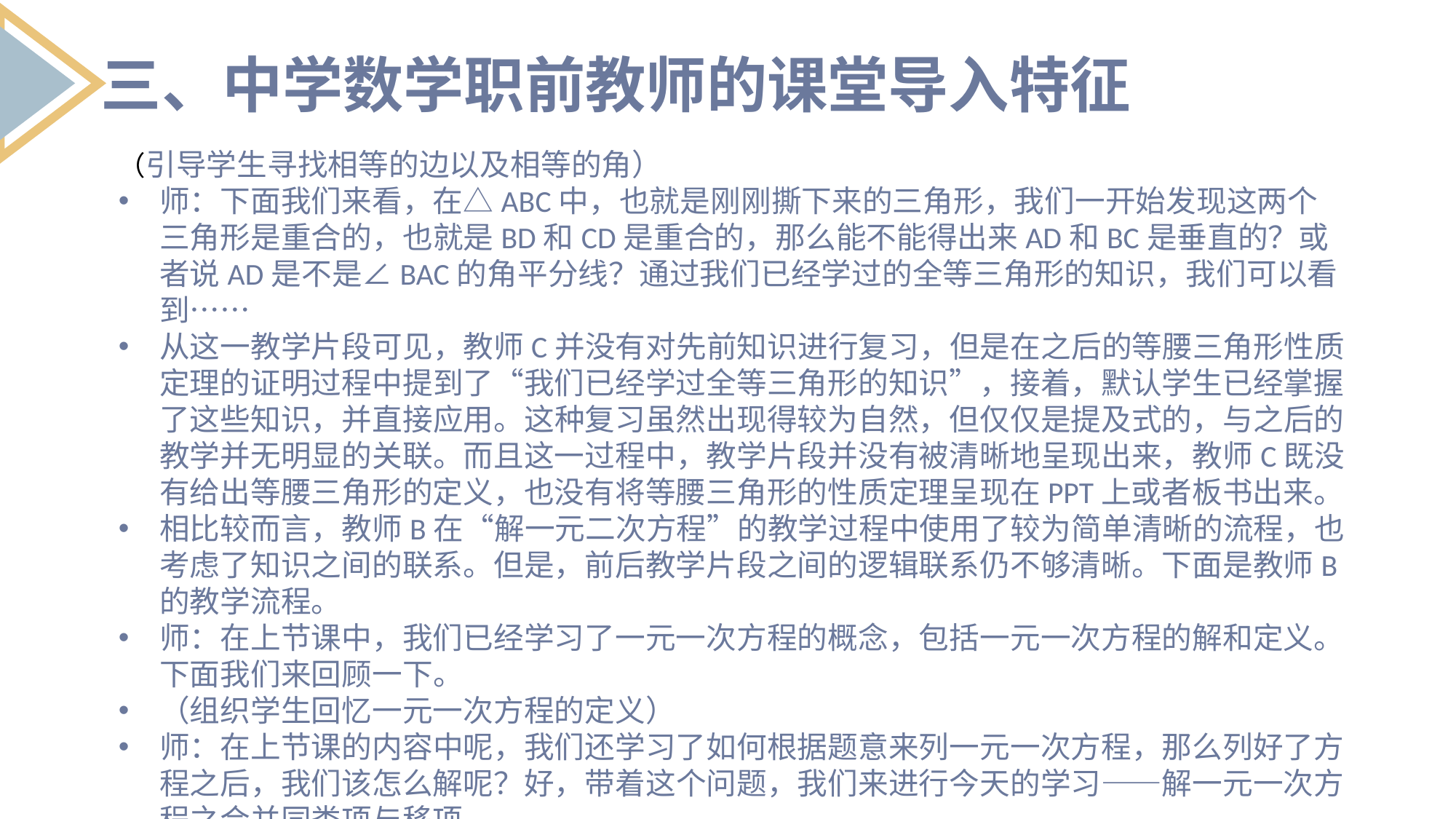

三、中学数学职前教师的课堂导入特征

（引导学生寻找相等的边以及相等的角）
师：下面我们来看，在△ABC中，也就是刚刚撕下来的三角形，我们一开始发现这两个三角形是重合的，也就是BD和CD是重合的，那么能不能得出来AD和BC是垂直的？或者说AD是不是∠BAC的角平分线？通过我们已经学过的全等三角形的知识，我们可以看到……
从这一教学片段可见，教师C并没有对先前知识进行复习，但是在之后的等腰三角形性质定理的证明过程中提到了“我们已经学过全等三角形的知识”，接着，默认学生已经掌握了这些知识，并直接应用。这种复习虽然出现得较为自然，但仅仅是提及式的，与之后的教学并无明显的关联。而且这一过程中，教学片段并没有被清晰地呈现出来，教师C既没有给出等腰三角形的定义，也没有将等腰三角形的性质定理呈现在PPT上或者板书出来。
相比较而言，教师B在“解一元二次方程”的教学过程中使用了较为简单清晰的流程，也考虑了知识之间的联系。但是，前后教学片段之间的逻辑联系仍不够清晰。下面是教师B的教学流程。
师：在上节课中，我们已经学习了一元一次方程的概念，包括一元一次方程的解和定义。下面我们来回顾一下。
（组织学生回忆一元一次方程的定义）
师：在上节课的内容中呢，我们还学习了如何根据题意来列一元一次方程，那么列好了方程之后，我们该怎么解呢？好，带着这个问题，我们来进行今天的学习——解一元一次方程之合并同类项与移项。